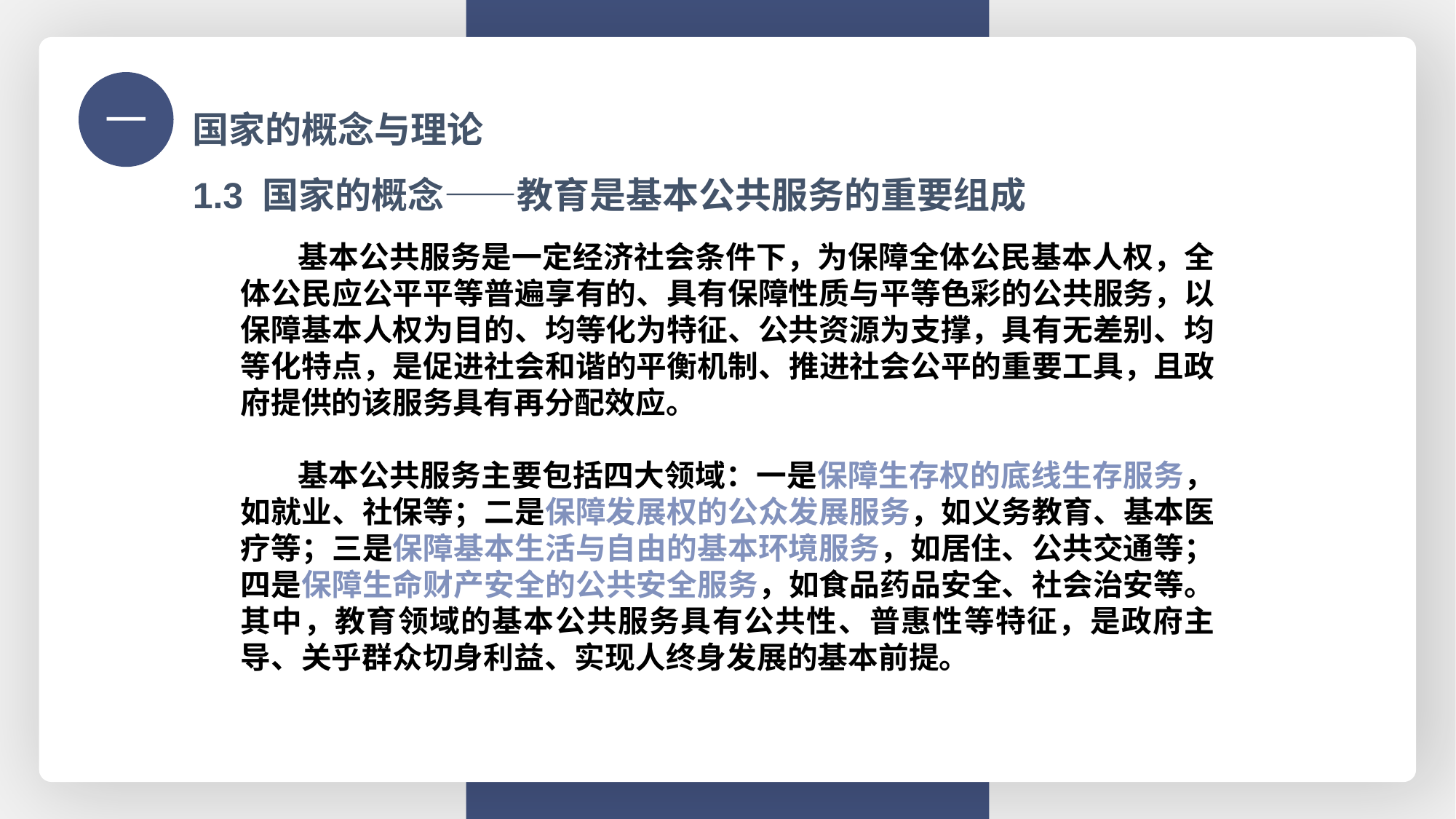

国家的概念与理论
一
1.3 国家的概念——教育是基本公共服务的重要组成
       基本公共服务是一定经济社会条件下，为保障全体公民基本人权，全体公民应公平平等普遍享有的、具有保障性质与平等色彩的公共服务，以保障基本人权为目的、均等化为特征、公共资源为支撑，具有无差别、均等化特点，是促进社会和谐的平衡机制、推进社会公平的重要工具，且政府提供的该服务具有再分配效应。

       基本公共服务主要包括四大领域：一是保障生存权的底线生存服务，如就业、社保等；二是保障发展权的公众发展服务，如义务教育、基本医疗等；三是保障基本生活与自由的基本环境服务，如居住、公共交通等；四是保障生命财产安全的公共安全服务，如食品药品安全、社会治安等。其中，教育领域的基本公共服务具有公共性、普惠性等特征，是政府主导、关乎群众切身利益、实现人终身发展的基本前提。